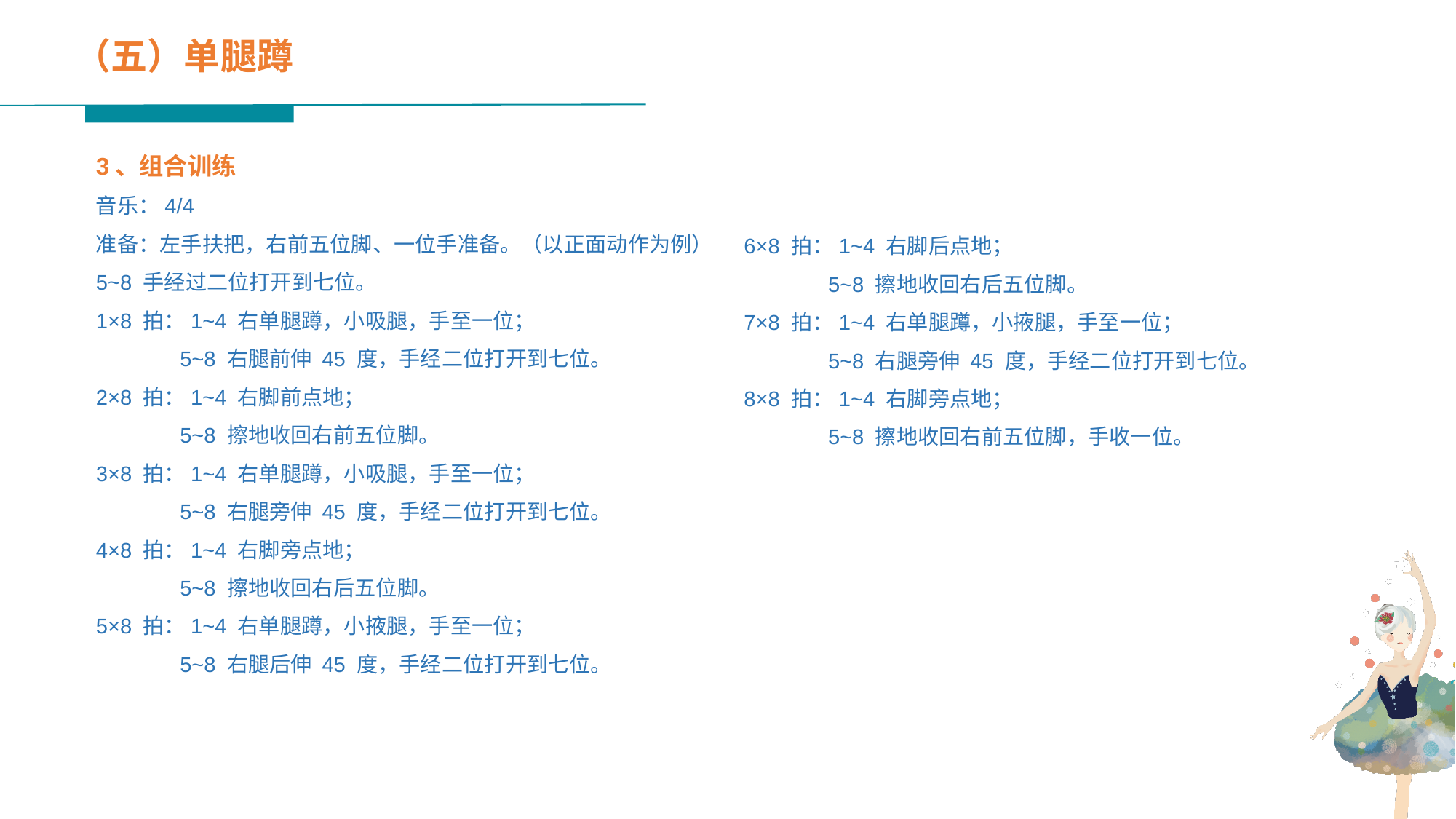

（五）单腿蹲

3、组合训练
音乐：4/4
准备：左手扶把，右前五位脚、一位手准备。（以正面动作为例）
5~8 手经过二位打开到七位。
1×8 拍：1~4 右单腿蹲，小吸腿，手至一位；
              5~8 右腿前伸 45 度，手经二位打开到七位。
2×8 拍：1~4 右脚前点地；
              5~8 擦地收回右前五位脚。
3×8 拍：1~4 右单腿蹲，小吸腿，手至一位；
              5~8 右腿旁伸 45 度，手经二位打开到七位。
4×8 拍：1~4 右脚旁点地；
              5~8 擦地收回右后五位脚。
5×8 拍：1~4 右单腿蹲，小掖腿，手至一位；
              5~8 右腿后伸 45 度，手经二位打开到七位。
6×8 拍：1~4 右脚后点地；
              5~8 擦地收回右后五位脚。
7×8 拍：1~4 右单腿蹲，小掖腿，手至一位；
              5~8 右腿旁伸 45 度，手经二位打开到七位。
8×8 拍：1~4 右脚旁点地；
              5~8 擦地收回右前五位脚，手收一位。